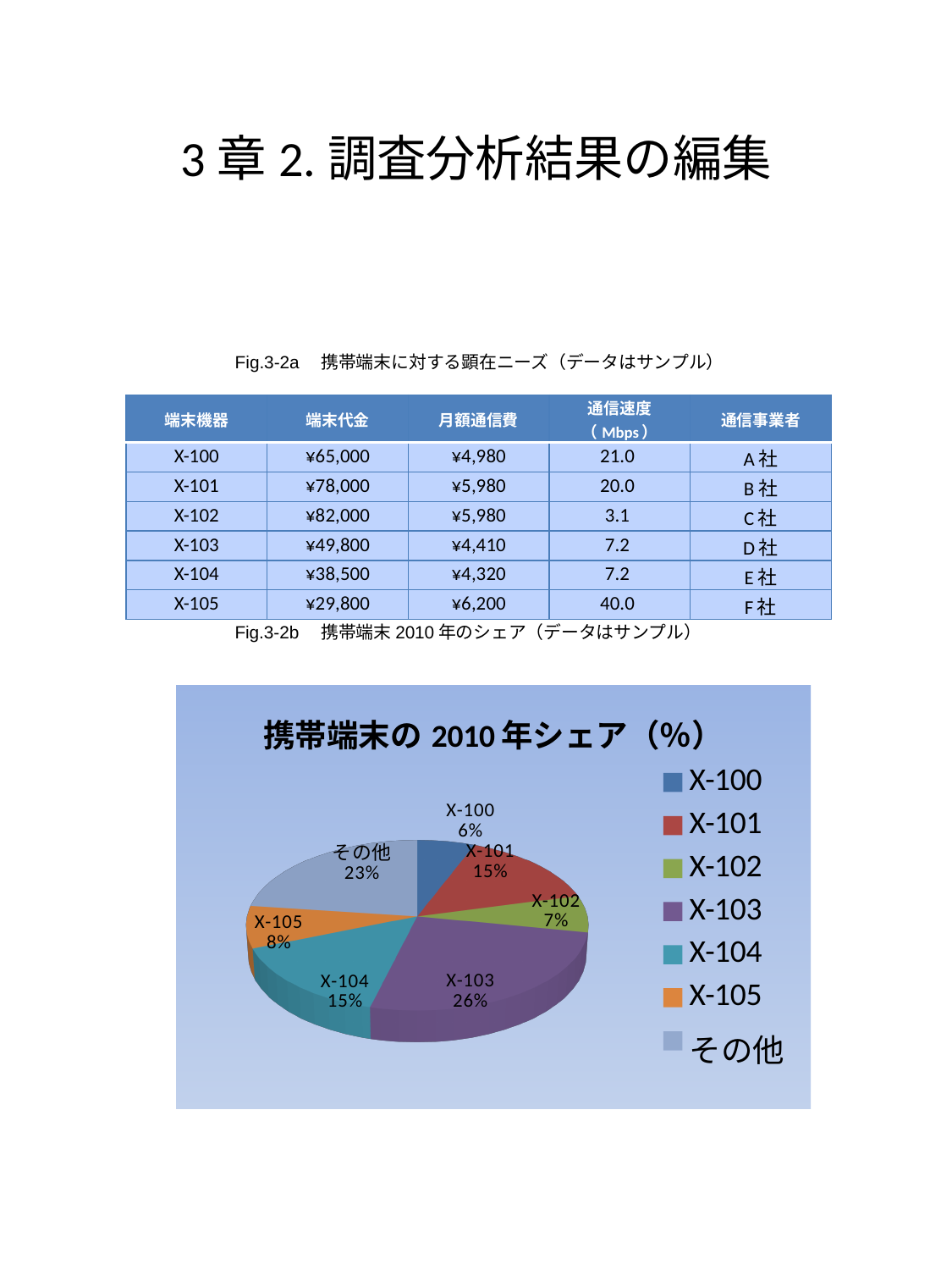

# 3章2.調査分析結果の編集
Fig.3-2a　携帯端末に対する顕在ニーズ（データはサンプル）
| 端末機器 | 端末代金 | 月額通信費 | 通信速度（Mbps） | 通信事業者 |
| --- | --- | --- | --- | --- |
| X-100 | ¥65,000 | ¥4,980 | 21.0 | A社 |
| X-101 | ¥78,000 | ¥5,980 | 20.0 | B社 |
| X-102 | ¥82,000 | ¥5,980 | 3.1 | C社 |
| X-103 | ¥49,800 | ¥4,410 | 7.2 | D社 |
| X-104 | ¥38,500 | ¥4,320 | 7.2 | E社 |
| X-105 | ¥29,800 | ¥6,200 | 40.0 | F社 |
Fig.3-2b　携帯端末2010年のシェア（データはサンプル）

[unsupported chart]